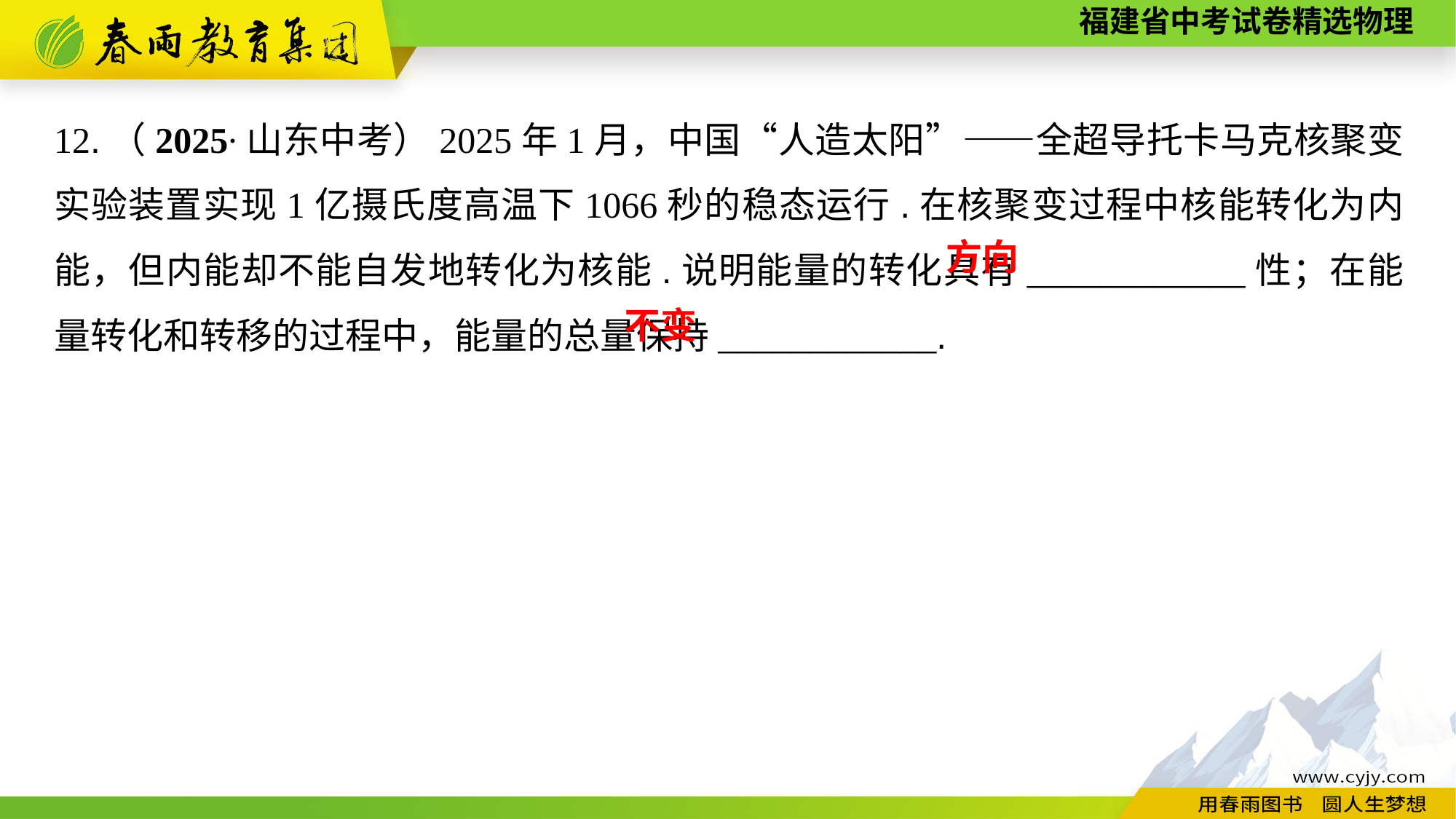

12.（2025∙山东中考）2025年1月，中国“人造太阳”——全超导托卡马克核聚变实验装置实现1亿摄氏度高温下1066秒的稳态运行.在核聚变过程中核能转化为内能，但内能却不能自发地转化为核能.说明能量的转化具有____________性；在能量转化和转移的过程中，能量的总量保持____________.
方向
不变